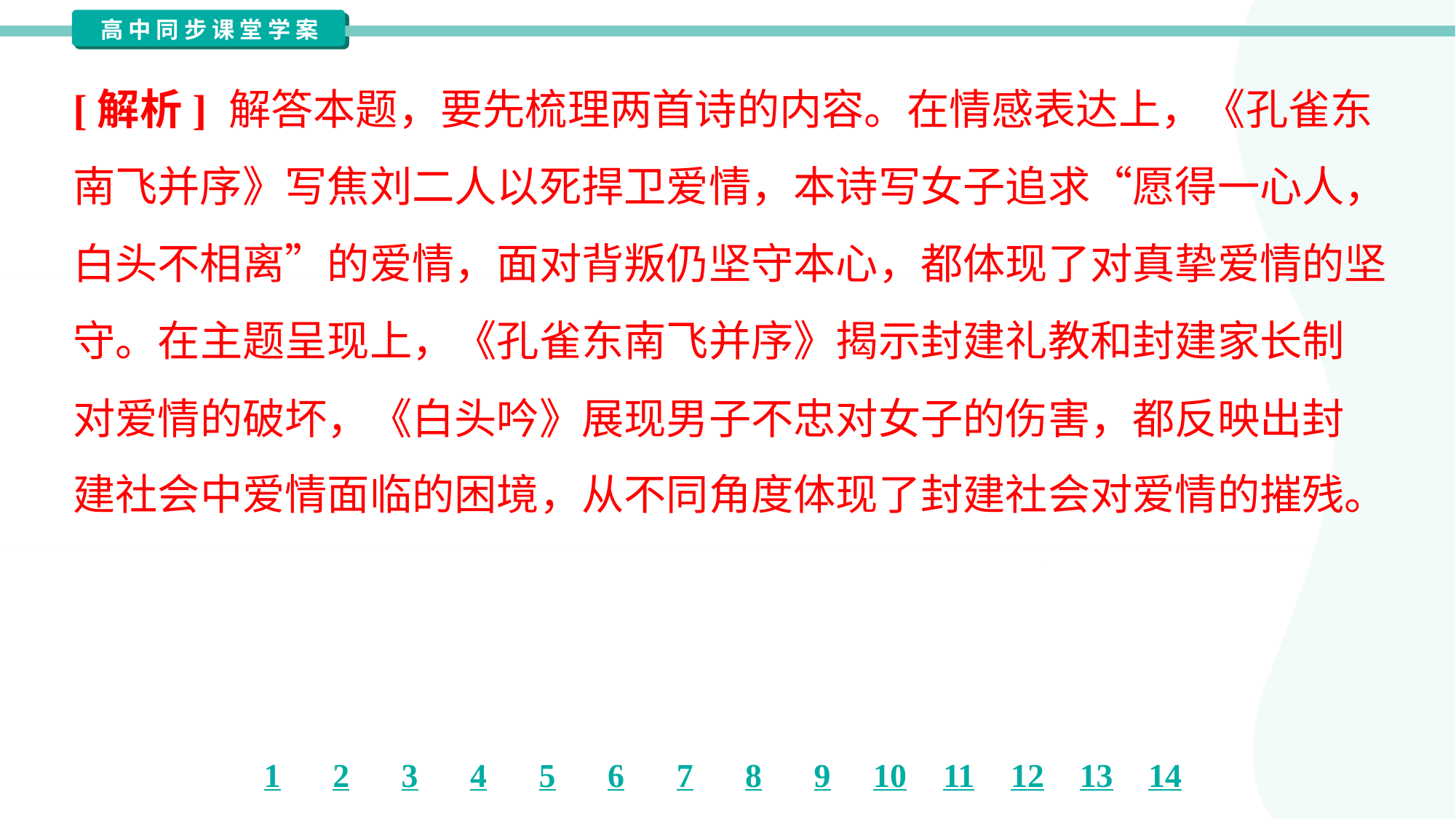

[解析] 解答本题，要先梳理两首诗的内容。在情感表达上，《孔雀东
南飞并序》写焦刘二人以死捍卫爱情，本诗写女子追求“愿得一心人，
白头不相离”的爱情，面对背叛仍坚守本心，都体现了对真挚爱情的坚
守。在主题呈现上，《孔雀东南飞并序》揭示封建礼教和封建家长制
对爱情的破坏，《白头吟》展现男子不忠对女子的伤害，都反映出封
建社会中爱情面临的困境，从不同角度体现了封建社会对爱情的摧残。